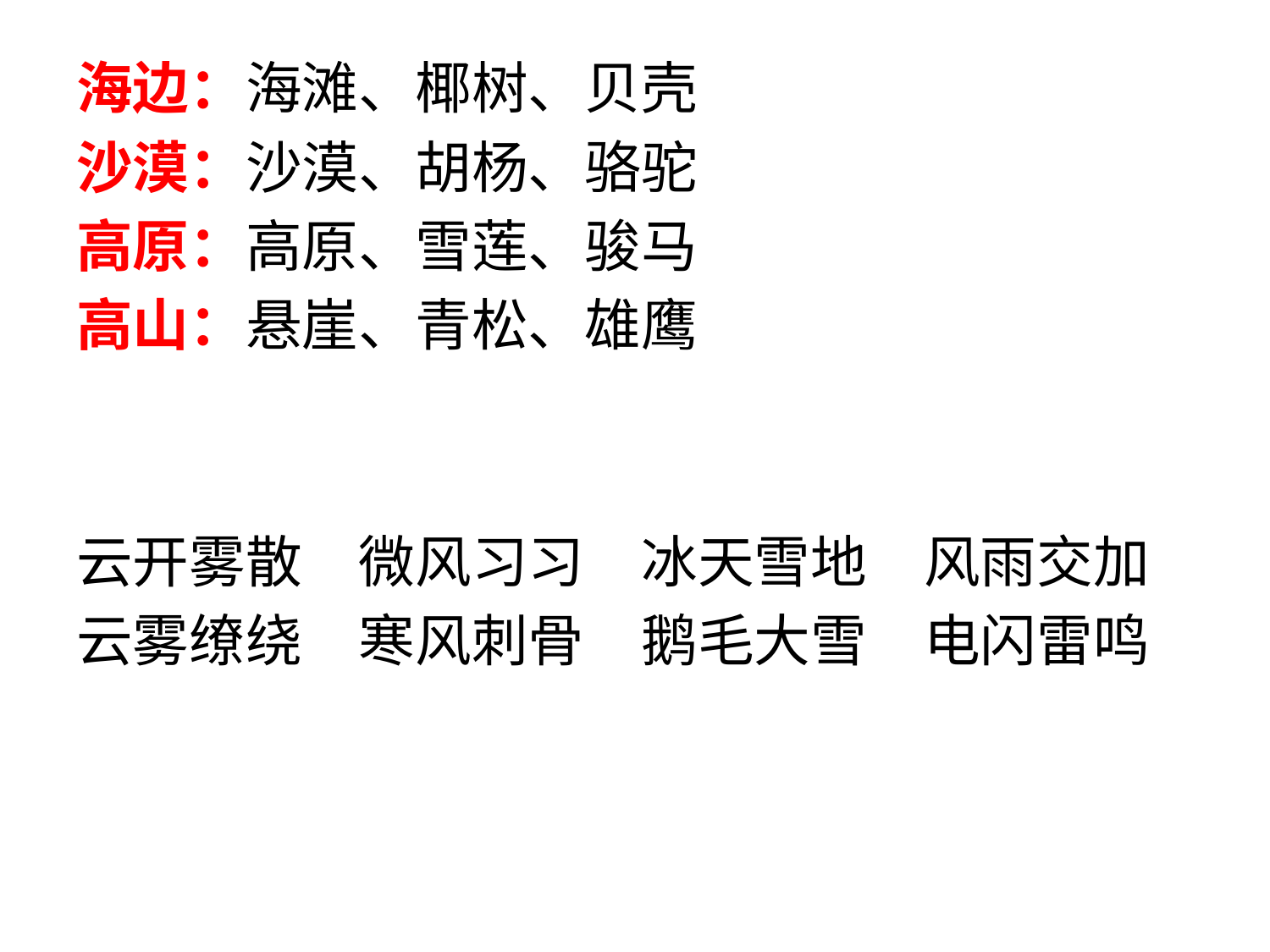

海边：海滩、椰树、贝壳
沙漠：沙漠、胡杨、骆驼
高原：高原、雪莲、骏马
高山：悬崖、青松、雄鹰

云开雾散　微风习习　冰天雪地　风雨交加
云雾缭绕　寒风刺骨　鹅毛大雪　电闪雷鸣